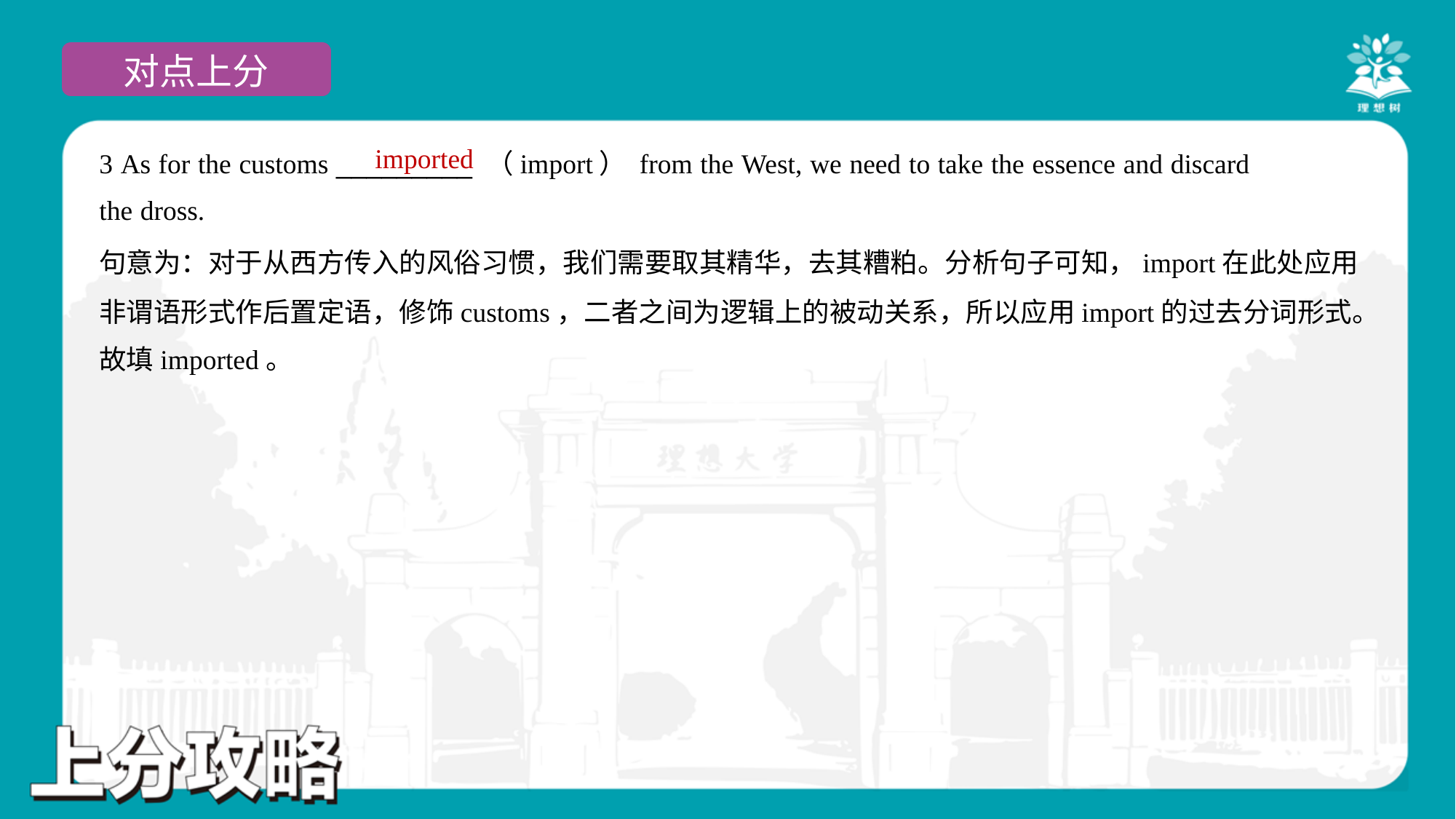

imported
3 As for the customs _________ （import） from the West, we need to take the essence and discard
the dross.
句意为：对于从西方传入的风俗习惯，我们需要取其精华，去其糟粕。分析句子可知，import在此处应用
非谓语形式作后置定语，修饰customs，二者之间为逻辑上的被动关系，所以应用import的过去分词形式。
故填imported。